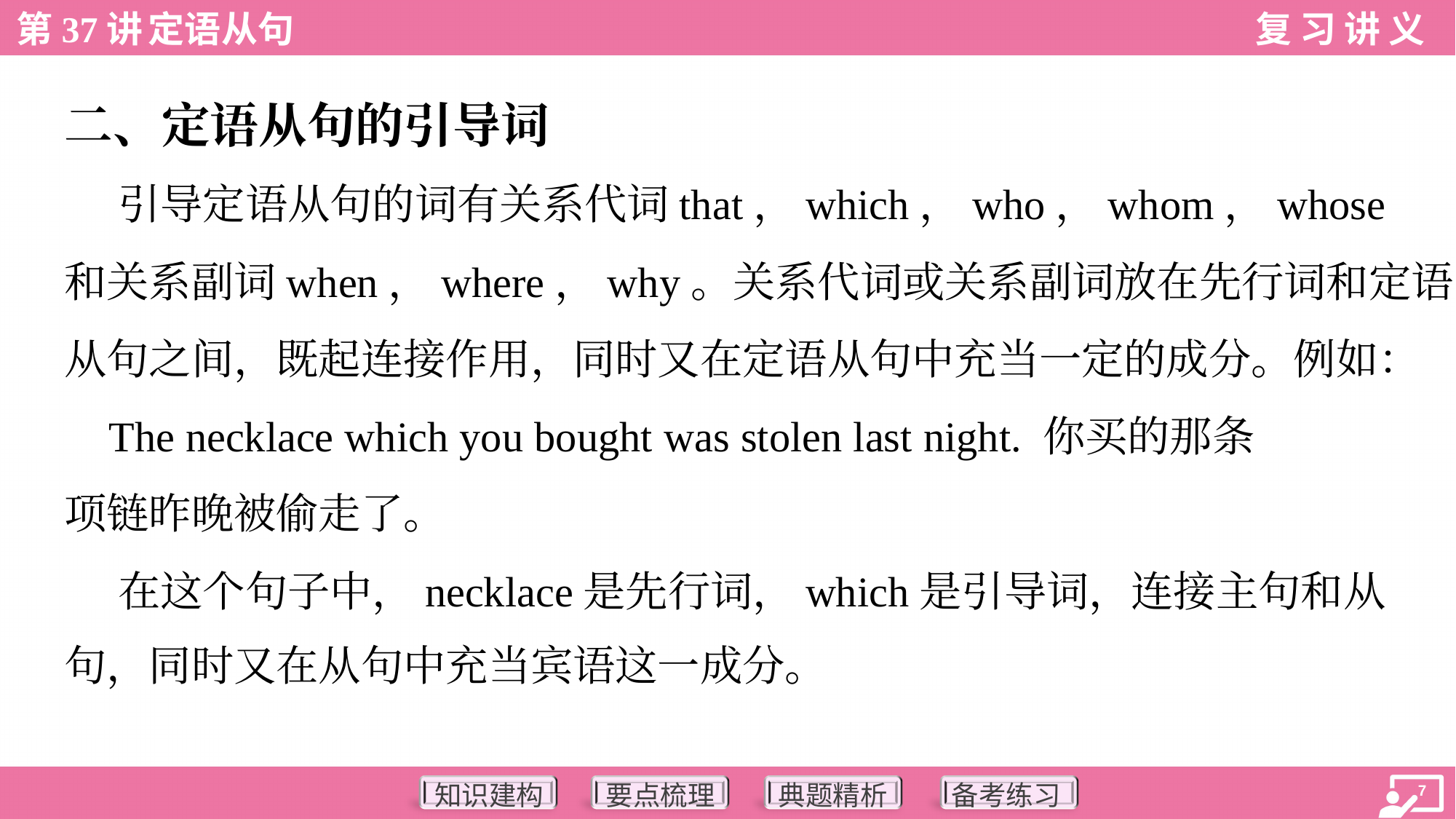

二、定语从句的引导词
    引导定语从句的词有关系代词that，which，who，whom，whose
和关系副词when，where，why。关系代词或关系副词放在先行词和定语
从句之间，既起连接作用，同时又在定语从句中充当一定的成分。例如：
    The necklace which you bought was stolen last night. 你买的那条
项链昨晚被偷走了。
    在这个句子中，necklace是先行词，which是引导词，连接主句和从
句，同时又在从句中充当宾语这一成分。